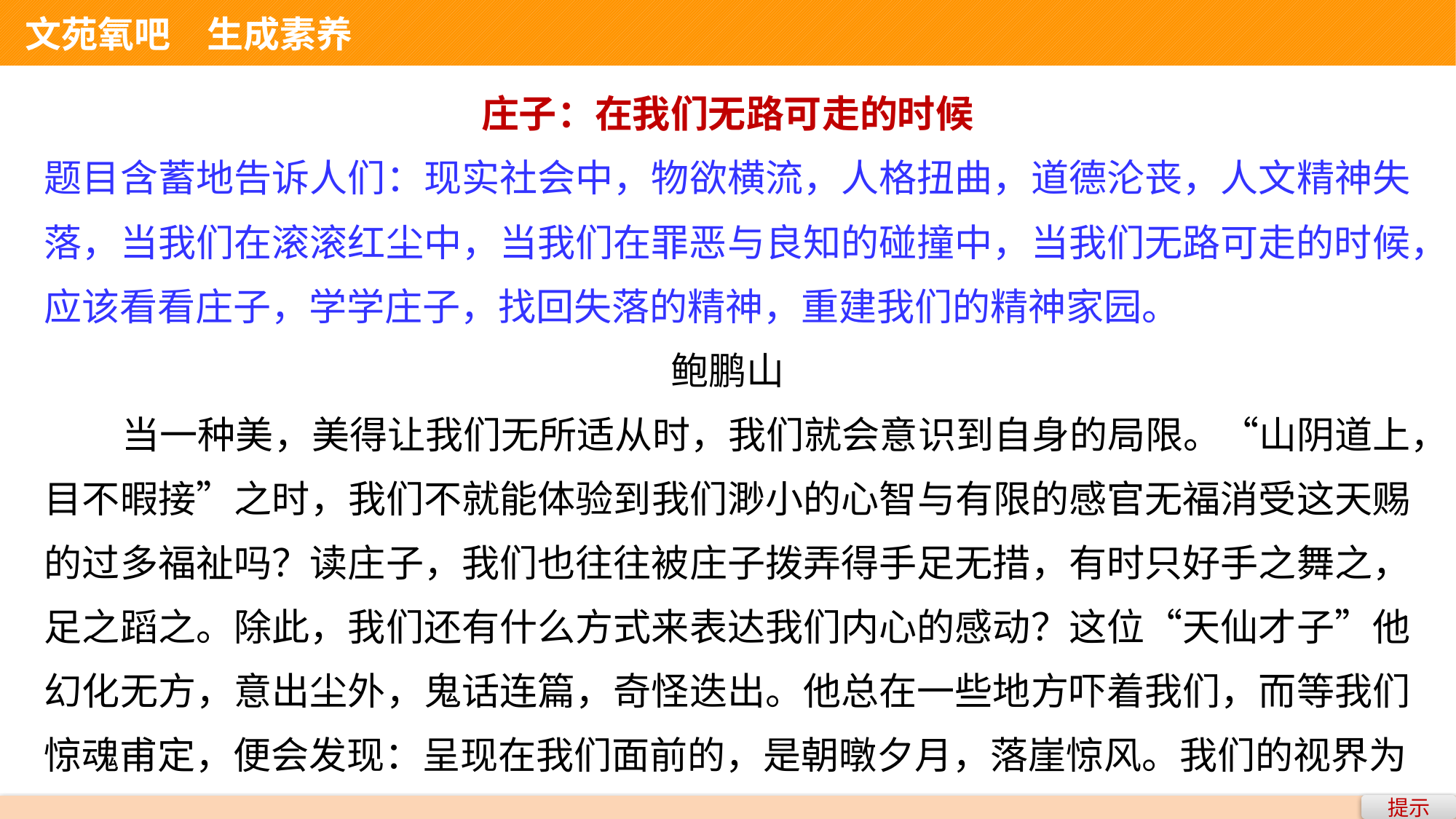

文苑氧吧　生成素养
庄子：在我们无路可走的时候
题目含蓄地告诉人们：现实社会中，物欲横流，人格扭曲，道德沦丧，人文精神失落，当我们在滚滚红尘中，当我们在罪恶与良知的碰撞中，当我们无路可走的时候，应该看看庄子，学学庄子，找回失落的精神，重建我们的精神家园。
鲍鹏山
        当一种美，美得让我们无所适从时，我们就会意识到自身的局限。“山阴道上，目不暇接”之时，我们不就能体验到我们渺小的心智与有限的感官无福消受这天赐的过多福祉吗？读庄子，我们也往往被庄子拨弄得手足无措，有时只好手之舞之，足之蹈之。除此，我们还有什么方式来表达我们内心的感动？这位“天仙才子”他幻化无方，意出尘外，鬼话连篇，奇怪迭出。他总在一些地方吓着我们，而等我们惊魂甫定，便会发现：呈现在我们面前的，是朝暾夕月，落崖惊风。我们的视界为
提示